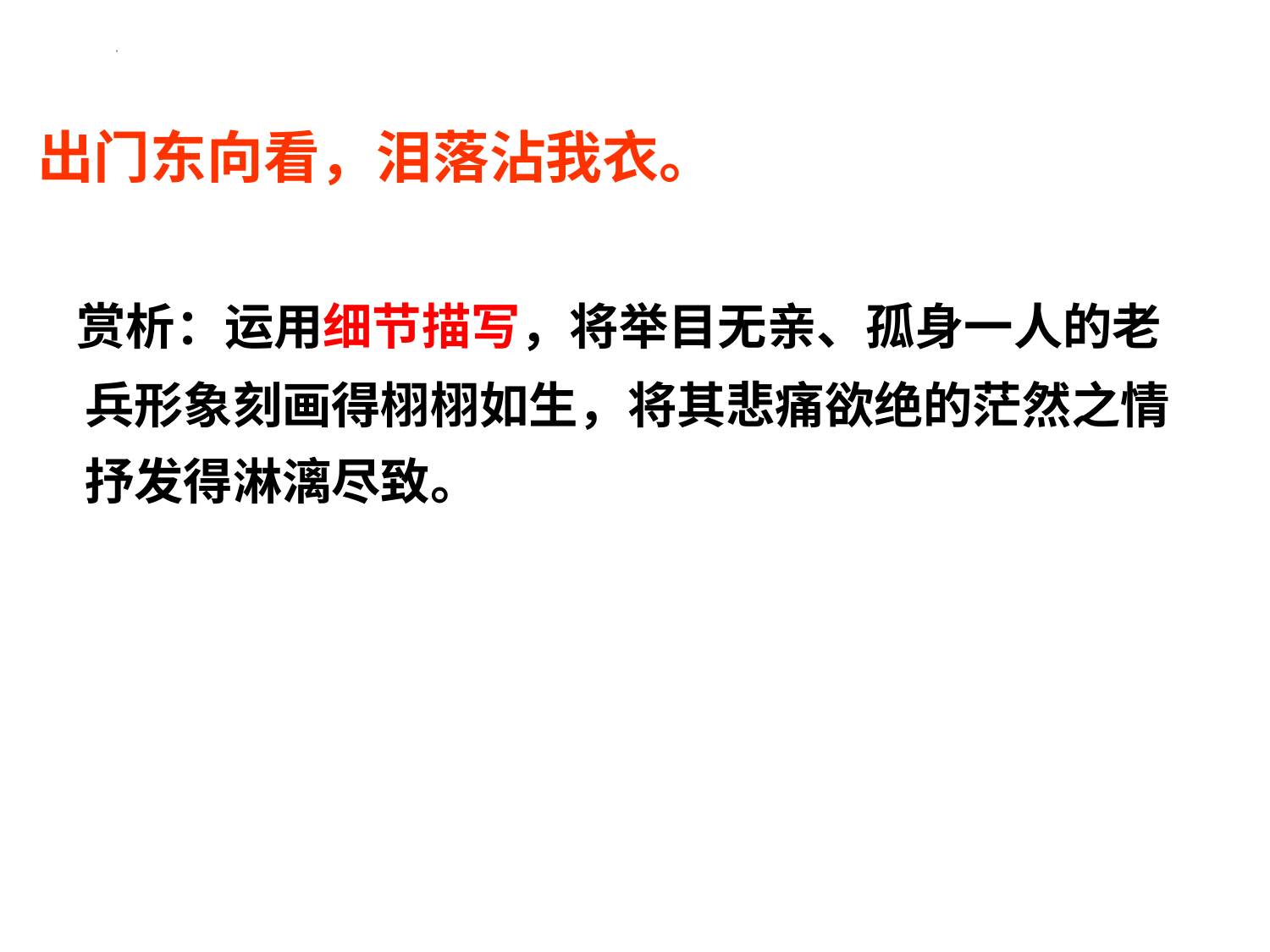

出门东向看，泪落沾我衣。

  赏析：运用细节描写，将举目无亲、孤身一人的老兵形象刻画得栩栩如生，将其悲痛欲绝的茫然之情抒发得淋漓尽致。